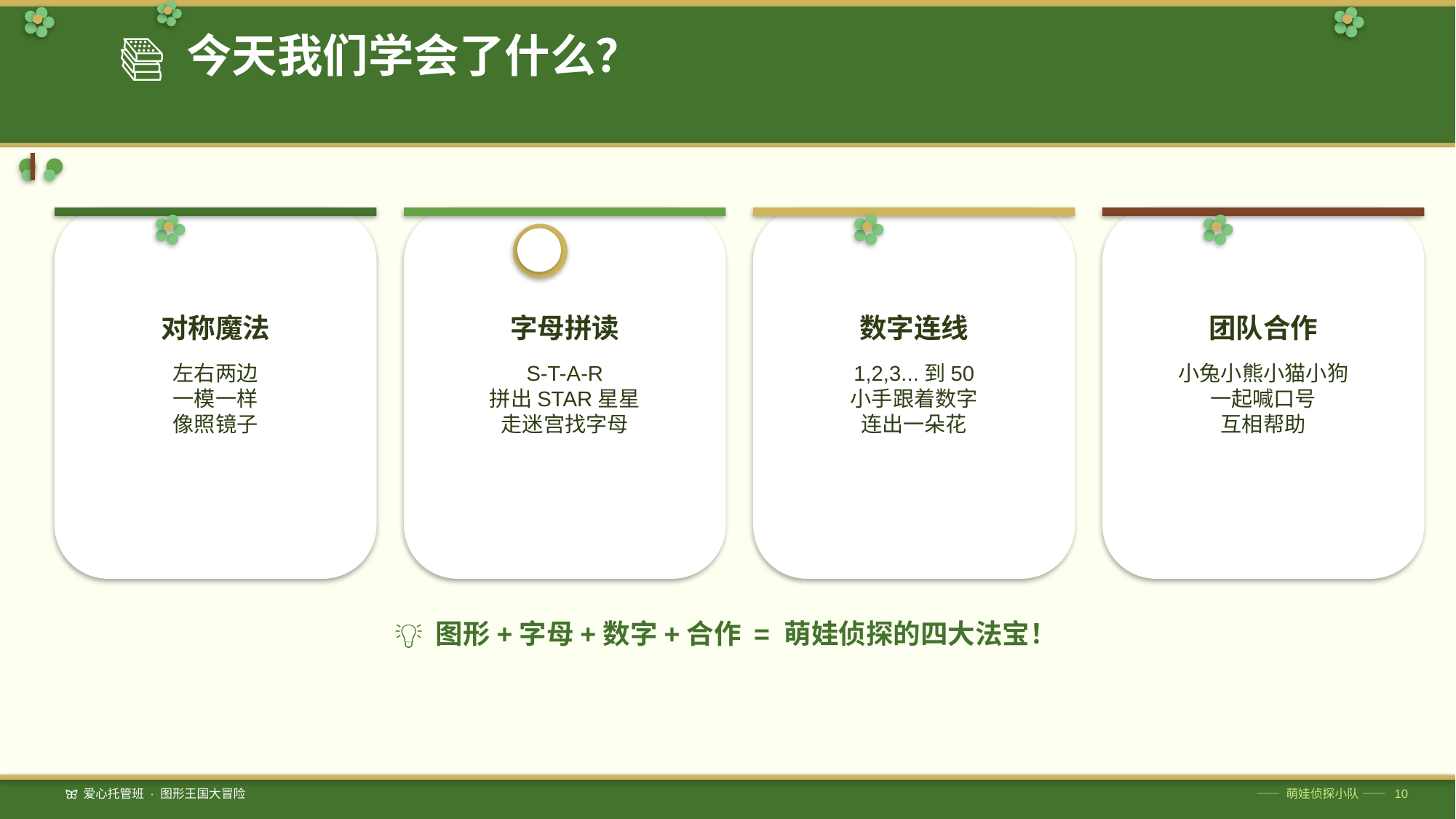

📚 今天我们学会了什么？

对称魔法
字母拼读
数字连线
团队合作
左右两边
一模一样
像照镜子
S-T-A-R
拼出STAR星星
走迷宫找字母
1,2,3...到50
小手跟着数字
连出一朵花
小兔小熊小猫小狗
一起喊口号
互相帮助
💡 图形+字母+数字+合作 = 萌娃侦探的四大法宝！

🦋 爱心托管班 · 图形王国大冒险
—— 萌娃侦探小队 ——  10